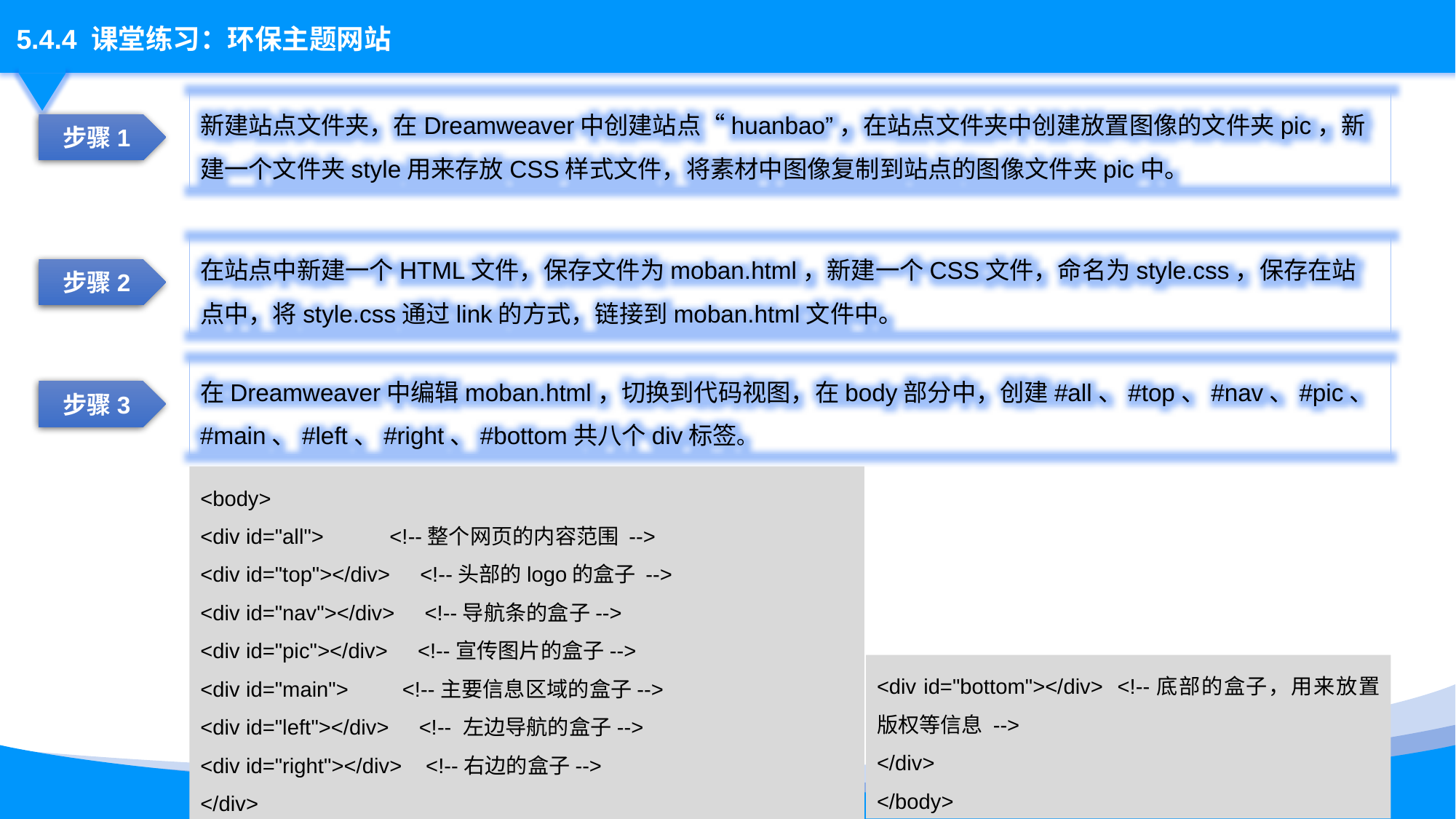

新建站点文件夹，在Dreamweaver中创建站点“huanbao”，在站点文件夹中创建放置图像的文件夹pic，新建一个文件夹style用来存放CSS样式文件，将素材中图像复制到站点的图像文件夹pic中。
步骤1
在站点中新建一个HTML文件，保存文件为moban.html，新建一个CSS文件，命名为style.css，保存在站点中，将style.css通过link的方式，链接到moban.html文件中。
步骤2
在Dreamweaver中编辑moban.html，切换到代码视图，在body部分中，创建#all、#top、#nav、#pic、#main、#left、#right、#bottom共八个div标签。
步骤3
<body>
<div id="all">           <!--整个网页的内容范围 -->
<div id="top"></div>     <!--头部的logo的盒子 -->
<div id="nav"></div>     <!--导航条的盒子-->
<div id="pic"></div>     <!--宣传图片的盒子-->
<div id="main">         <!--主要信息区域的盒子-->
<div id="left"></div>     <!-- 左边导航的盒子-->
<div id="right"></div>    <!--右边的盒子-->
</div>
<div id="bottom"></div>  <!--底部的盒子，用来放置版权等信息 -->
</div>
</body>